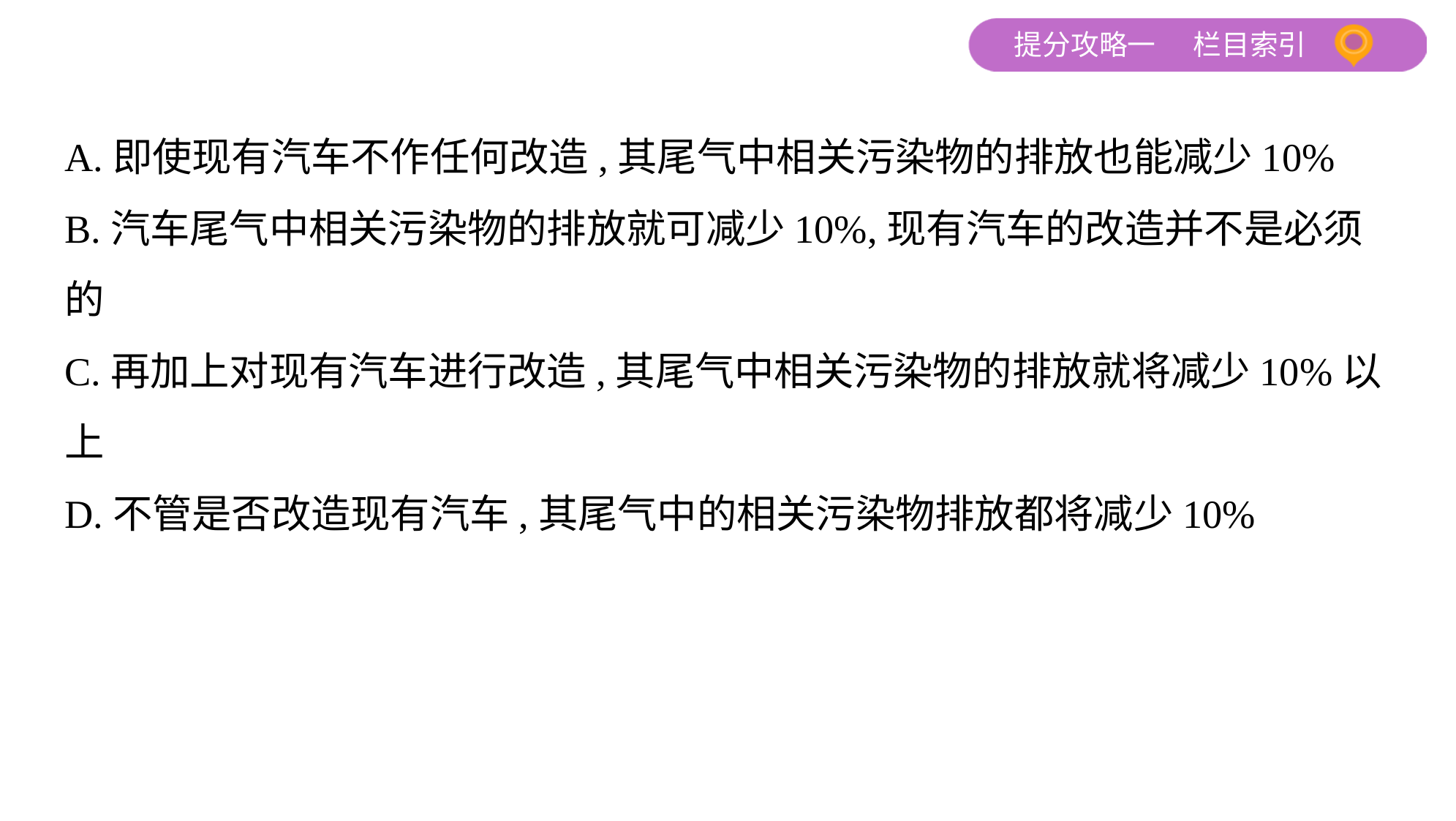

A.即使现有汽车不作任何改造,其尾气中相关污染物的排放也能减少10%
B.汽车尾气中相关污染物的排放就可减少10%,现有汽车的改造并不是必须
的
C.再加上对现有汽车进行改造,其尾气中相关污染物的排放就将减少10%以
上
D.不管是否改造现有汽车,其尾气中的相关污染物排放都将减少10%